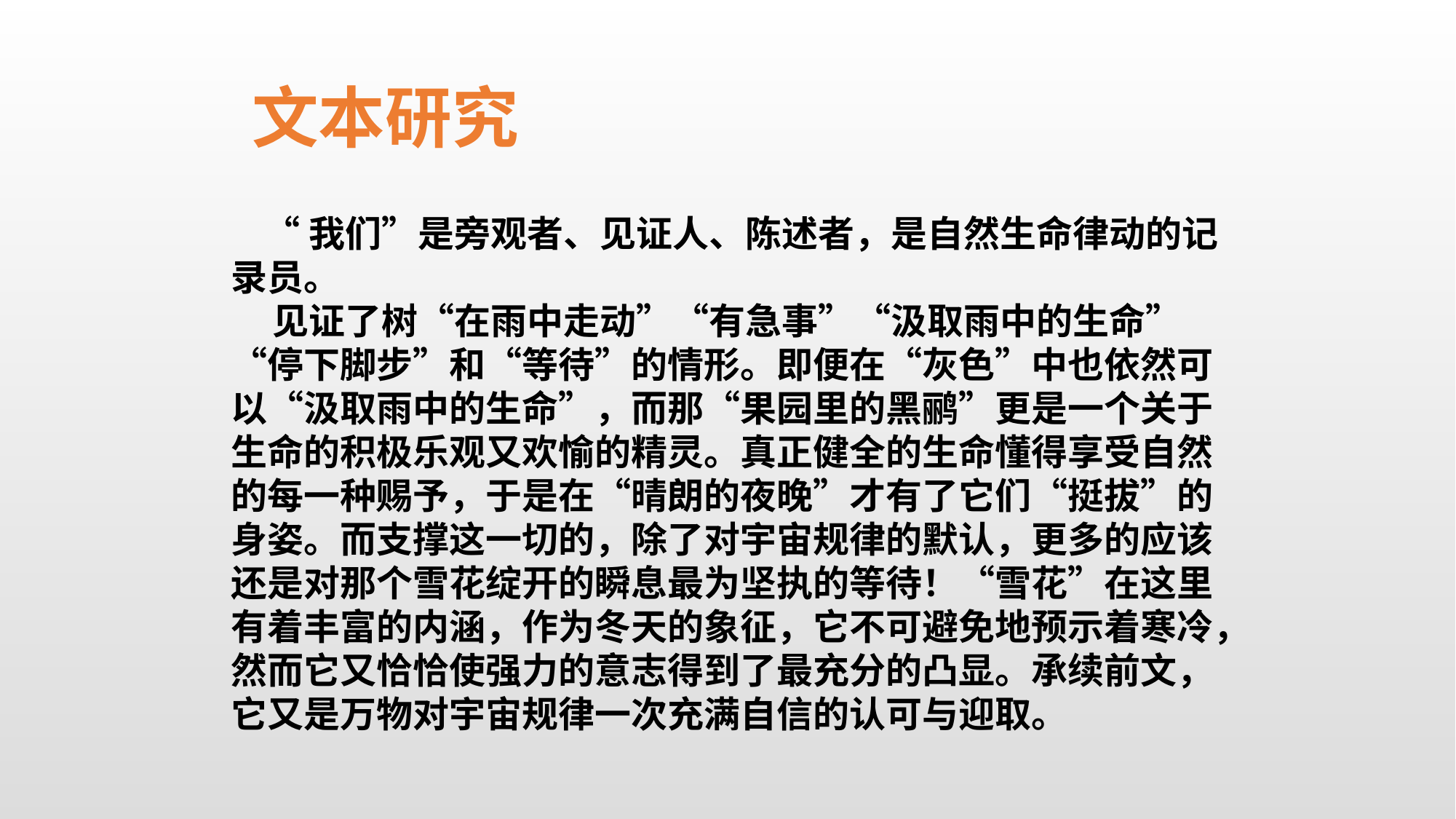

文本研究
    “我们”是旁观者、见证人、陈述者，是自然生命律动的记录员。
    见证了树“在雨中走动”“有急事”“汲取雨中的生命”“停下脚步”和“等待”的情形。即便在“灰色”中也依然可以“汲取雨中的生命”，而那“果园里的黑鹂”更是一个关于生命的积极乐观又欢愉的精灵。真正健全的生命懂得享受自然的每一种赐予，于是在“晴朗的夜晚”才有了它们“挺拔”的身姿。而支撑这一切的，除了对宇宙规律的默认，更多的应该还是对那个雪花绽开的瞬息最为坚执的等待！“雪花”在这里有着丰富的内涵，作为冬天的象征，它不可避免地预示着寒冷，然而它又恰恰使强力的意志得到了最充分的凸显。承续前文，它又是万物对宇宙规律一次充满自信的认可与迎取。